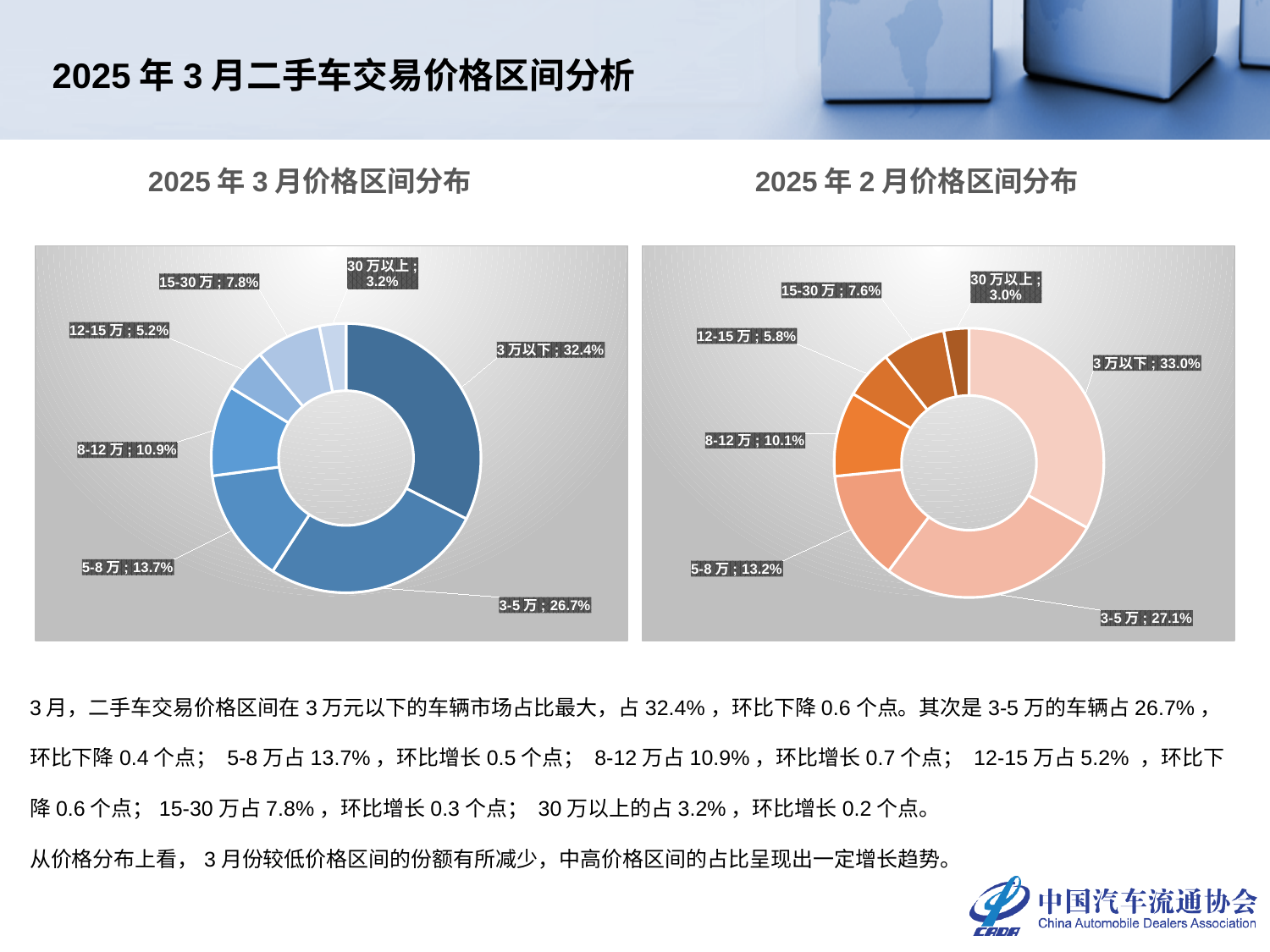

2025年3月二手车交易价格区间分析
2025年3月价格区间分布
2025年2月价格区间分布

### Chart

| Category | 2025年3月 |
|---|---|
| 3万以下 | 0.32449987430971705 |
| 3-5万 | 0.26701886976053973 |
| 5-8万 | 0.13733082493370852 |
| 8-12万 | 0.1087991307097852 |
| 12-15万 | 0.052100649534945954 |
| 15-30万 | 0.07849966347440378 |
| 30万以上 | 0.03175098727689975 |

### Chart

| Category | 2025年2月 |
|---|---|
| 3万以下 | 0.330203466315243 |
| 3-5万 | 0.27149974042570185 |
| 5-8万 | 0.1324028593107304 |
| 8-12万 | 0.10149854239047962 |
| 12-15万 | 0.058499061539075914 |
| 15-30万 | 0.07580068687352741 |
| 30万以上 | 0.030095643145241803 |
3月，二手车交易价格区间在3万元以下的车辆市场占比最大，占32.4%，环比下降0.6个点。其次是3-5万的车辆占26.7%，环比下降0.4个点； 5-8万占13.7%，环比增长0.5个点； 8-12万占10.9%，环比增长0.7个点； 12-15万占5.2% ，环比下降0.6个点；15-30万占7.8%，环比增长0.3个点； 30万以上的占3.2%，环比增长0.2个点。
从价格分布上看，3月份较低价格区间的份额有所减少，中高价格区间的占比呈现出一定增长趋势。